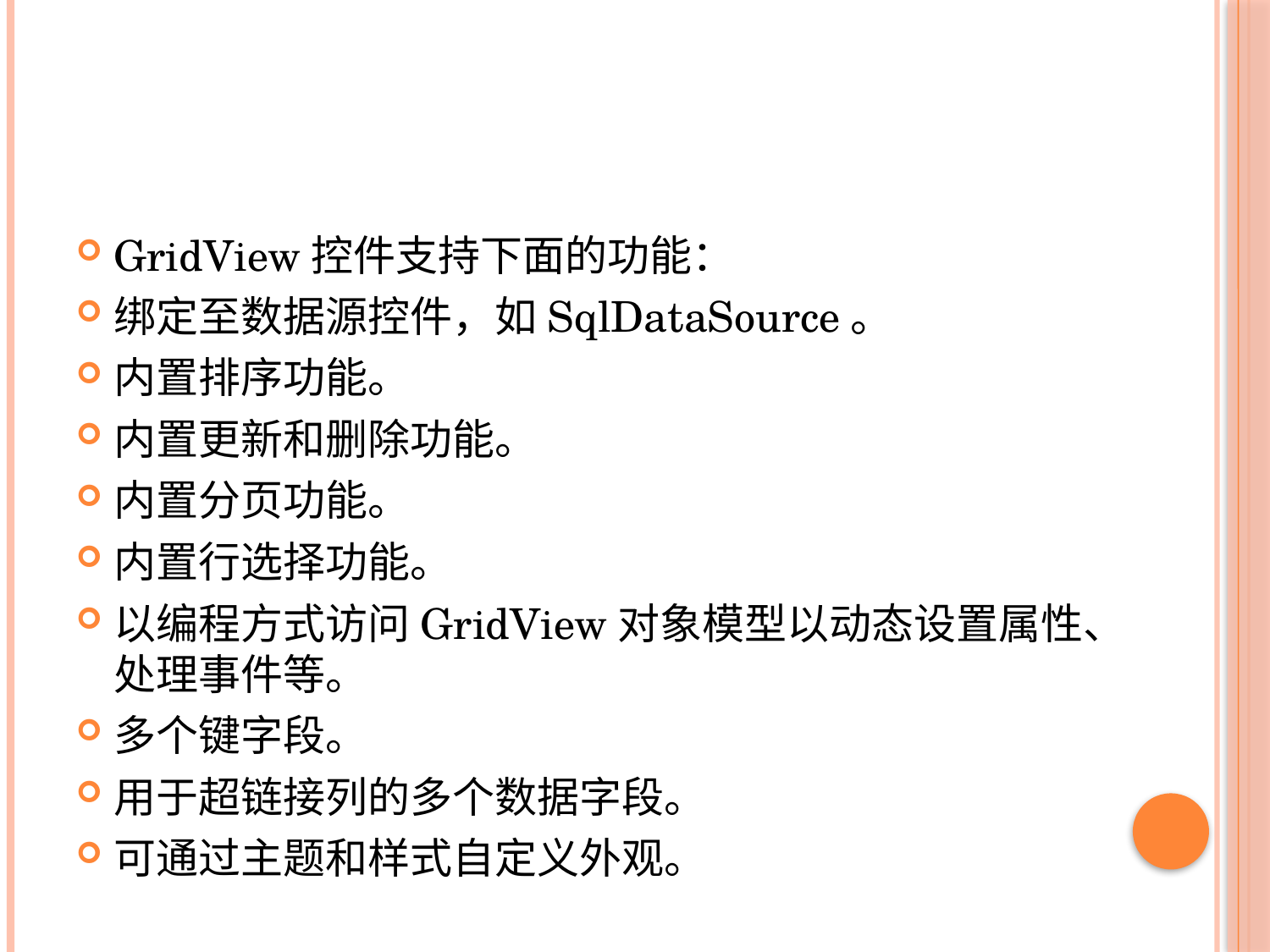

#
GridView控件支持下面的功能：
绑定至数据源控件，如SqlDataSource。
内置排序功能。
内置更新和删除功能。
内置分页功能。
内置行选择功能。
以编程方式访问GridView对象模型以动态设置属性、处理事件等。
多个键字段。
用于超链接列的多个数据字段。
可通过主题和样式自定义外观。